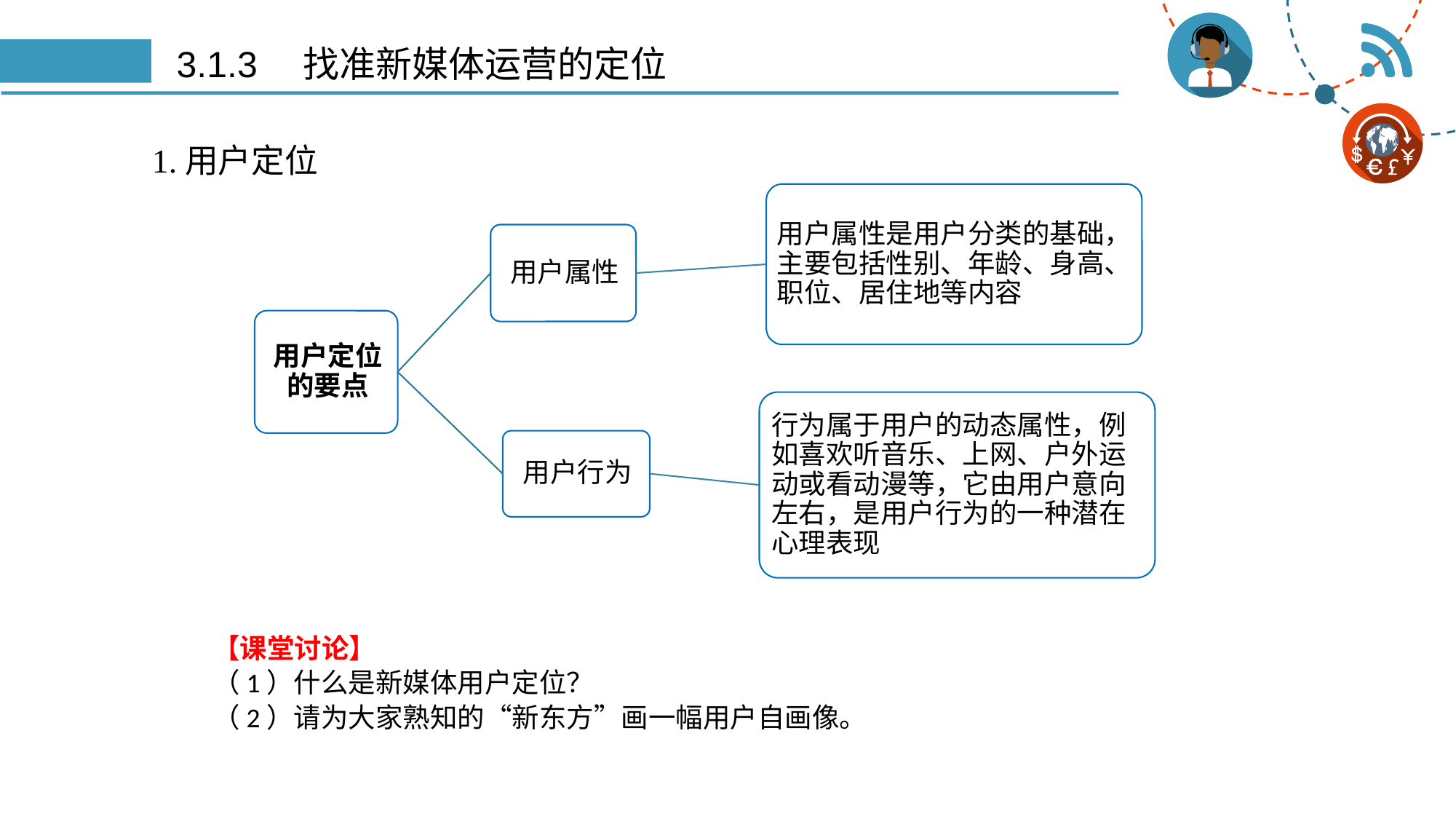

# 3.1.3　找准新媒体运营的定位
1.用户定位
用户定位的要点

用户属性

用户属性是用户分类的基础，主要包括性别、年龄、身高、职位、居住地等内容

用户行为

行为属于用户的动态属性，例如喜欢听音乐、上网、户外运动或看动漫等，它由用户意向左右，是用户行为的一种潜在心理表现
【课堂讨论】
（1）什么是新媒体用户定位？
（2）请为大家熟知的“新东方”画一幅用户自画像。